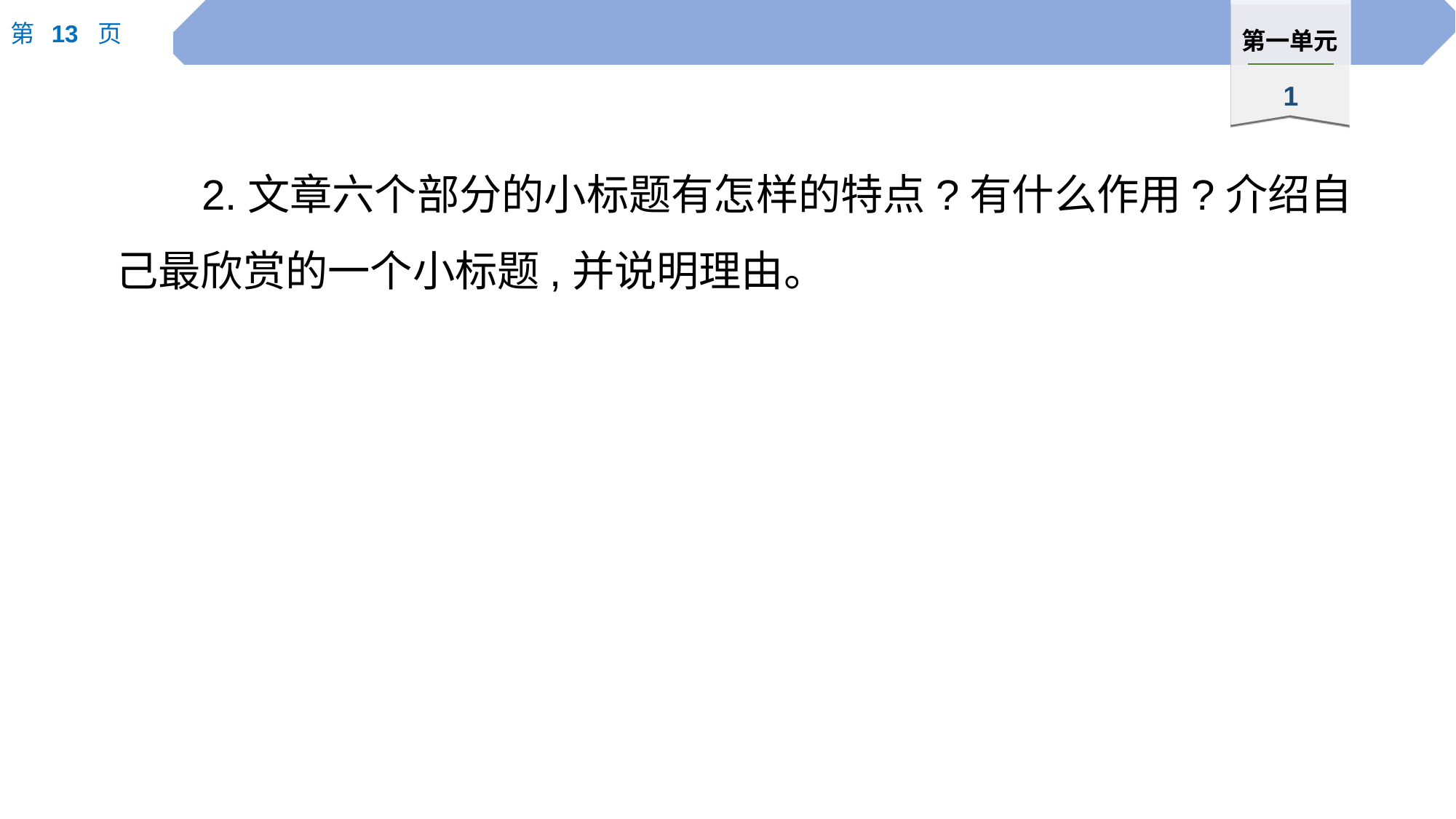

2.文章六个部分的小标题有怎样的特点?有什么作用?介绍自己最欣赏的一个小标题,并说明理由。